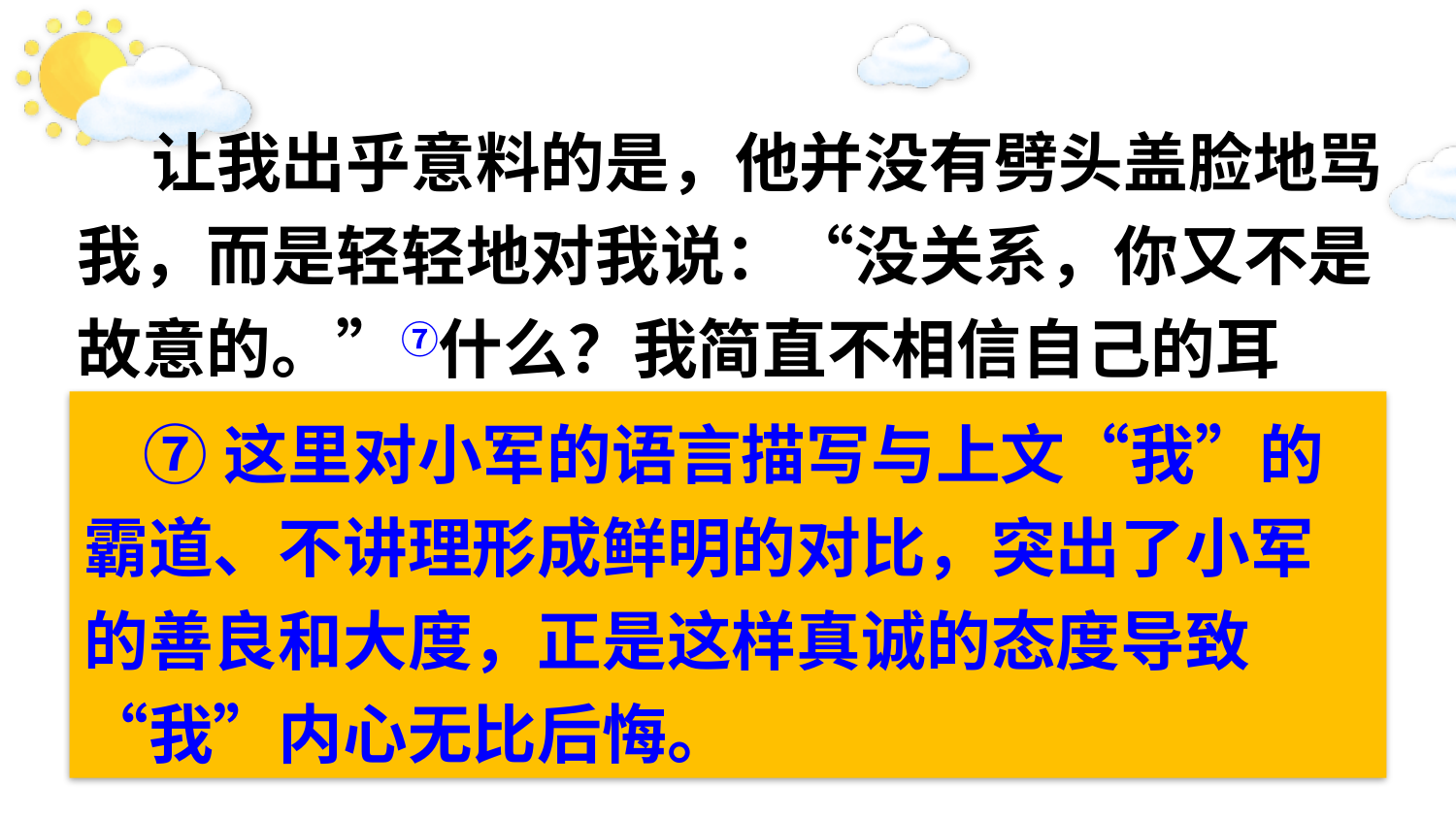

让我出乎意料的是，他并没有劈头盖脸地骂我，而是轻轻地对我说：“没关系，你又不是故意的。”⑦什么？我简直不相信自己的耳
    ⑦这里对小军的语言描写与上文“我”的霸道、不讲理形成鲜明的对比，突出了小军的善良和大度，正是这样真诚的态度导致“我”内心无比后悔。